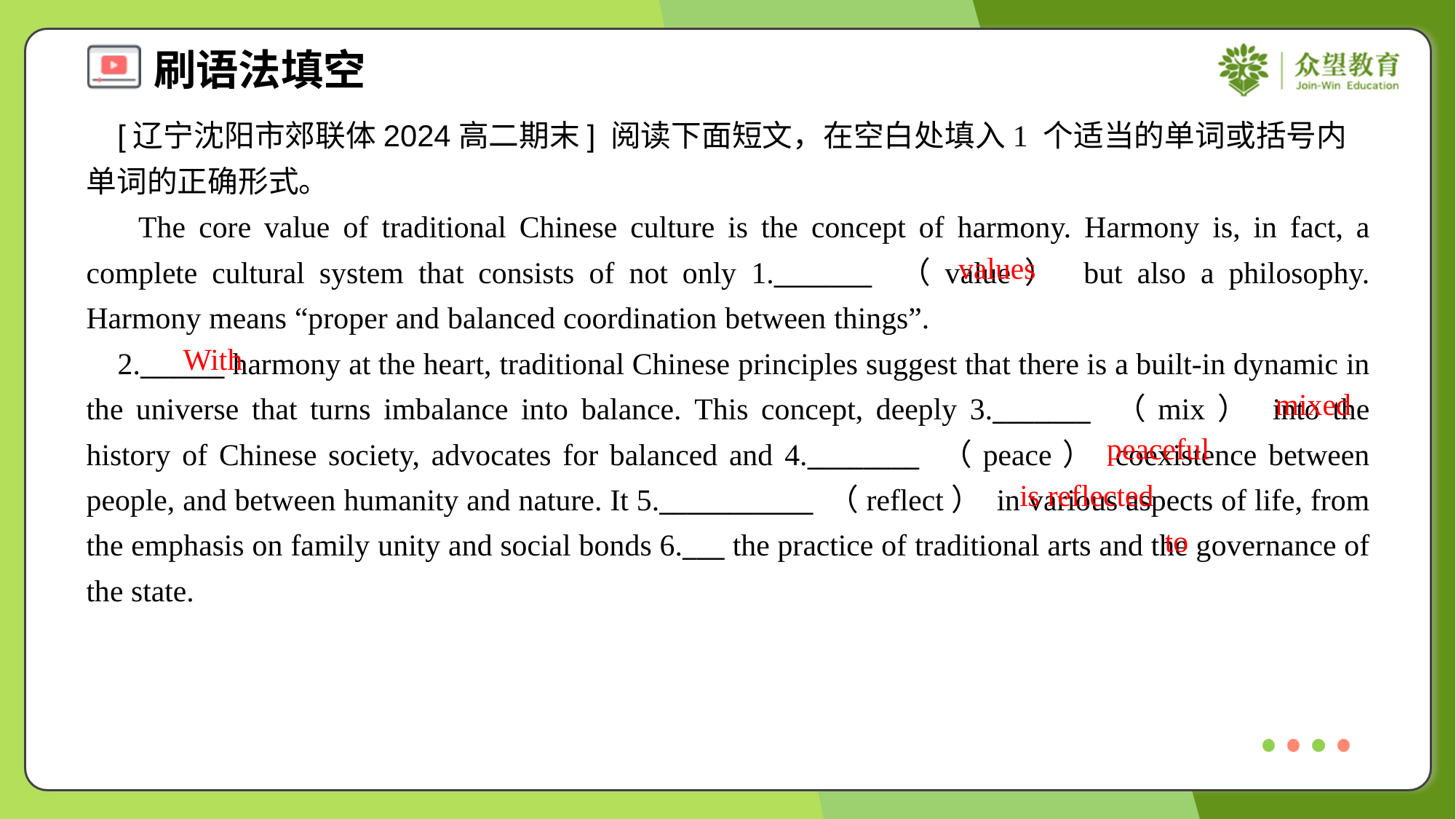

[辽宁沈阳市郊联体2024高二期末] 阅读下面短文，在空白处填入1 个适当的单词或括号内单词的正确形式。
    The core value of traditional Chinese culture is the concept of harmony. Harmony is, in fact, a complete cultural system that consists of not only 1._______ （value） but also a philosophy. Harmony means “proper and balanced coordination between things”.
    2.______ harmony at the heart, traditional Chinese principles suggest that there is a built-in dynamic in the universe that turns imbalance into balance. This concept, deeply 3._______ （mix） into the history of Chinese society, advocates for balanced and 4.________ （peace） coexistence between people, and between humanity and nature. It 5.___________ （reflect） in various aspects of life, from the emphasis on family unity and social bonds 6.___ the practice of traditional arts and the governance of the state.

values
With
mixed
peaceful
is reflected
to